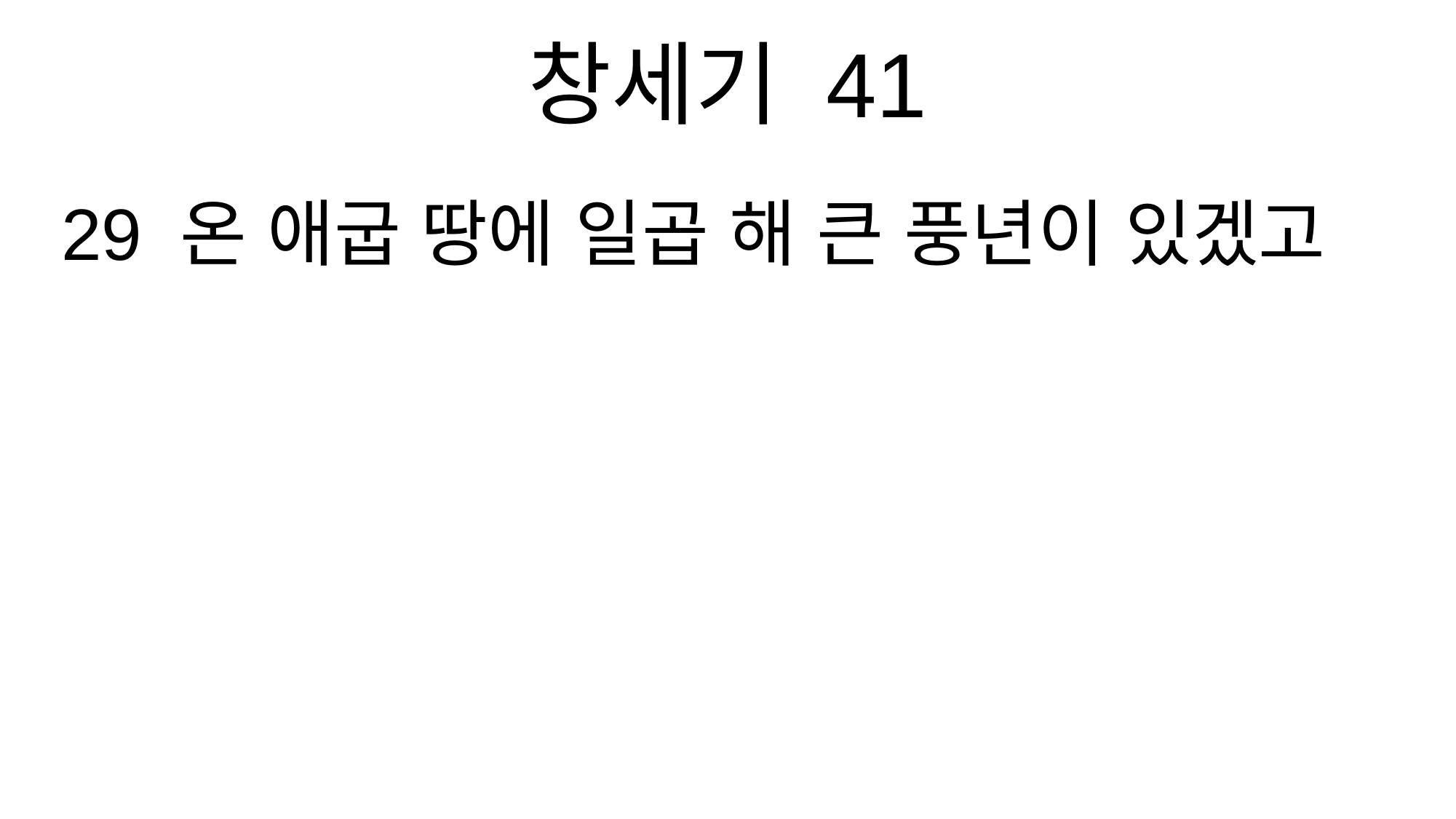

창세기 41
29 온 애굽 땅에 일곱 해 큰 풍년이 있겠고